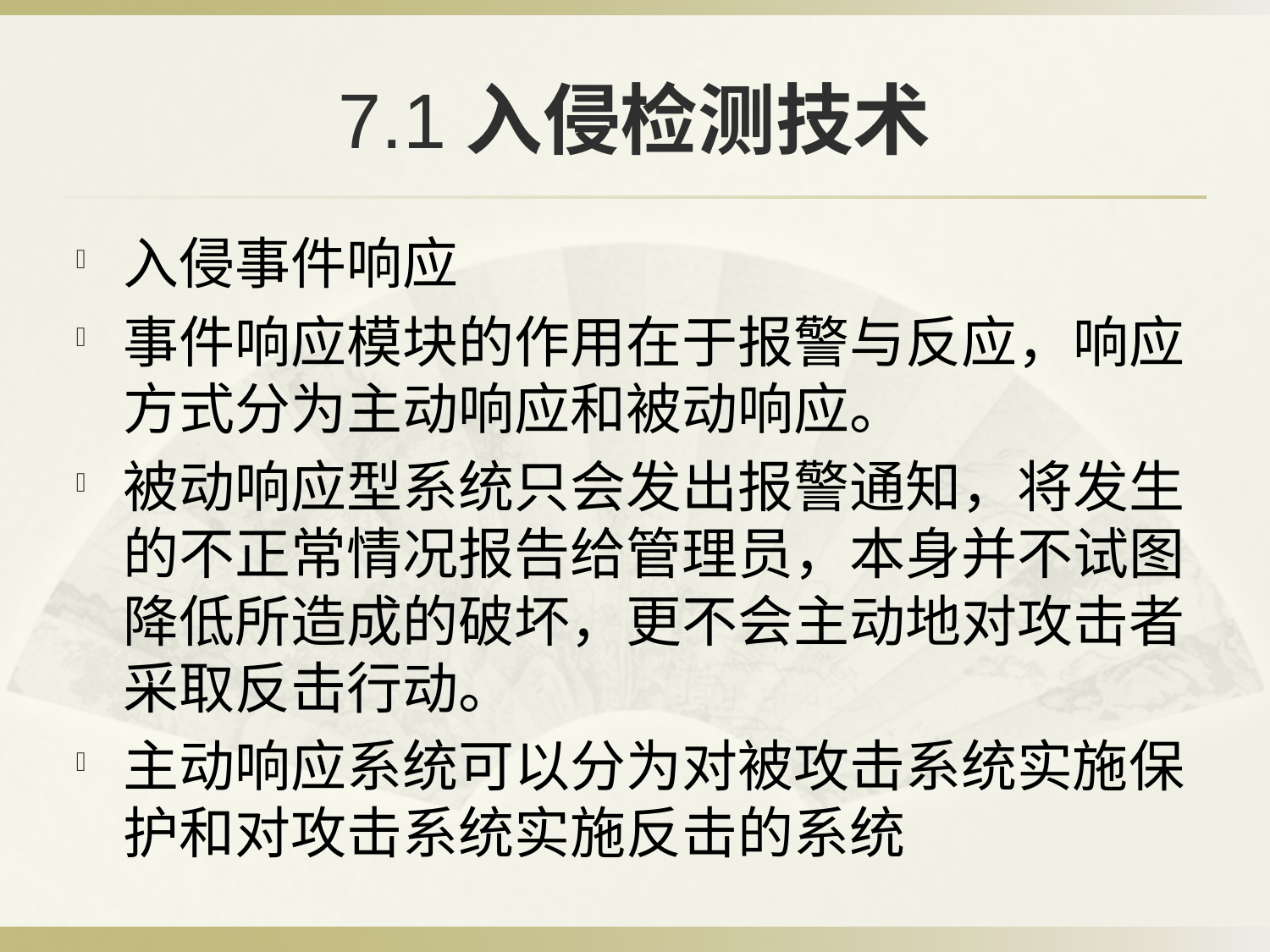

# 7.1入侵检测技术
入侵事件响应
事件响应模块的作用在于报警与反应，响应方式分为主动响应和被动响应。
被动响应型系统只会发出报警通知，将发生的不正常情况报告给管理员，本身并不试图降低所造成的破坏，更不会主动地对攻击者采取反击行动。
主动响应系统可以分为对被攻击系统实施保护和对攻击系统实施反击的系统